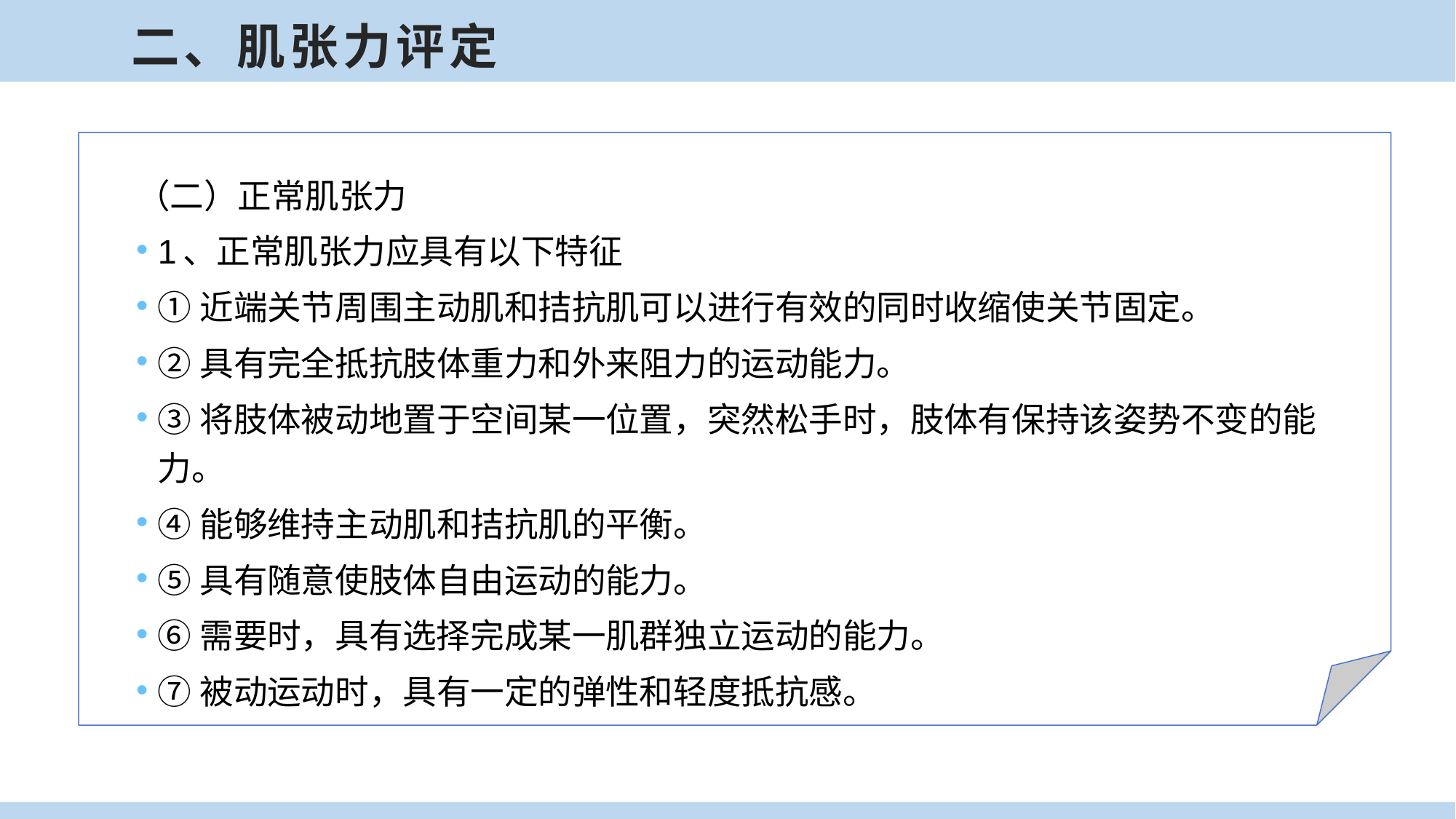

二、肌张力评定

（二）正常肌张力
1、正常肌张力应具有以下特征
①近端关节周围主动肌和拮抗肌可以进行有效的同时收缩使关节固定。
②具有完全抵抗肢体重力和外来阻力的运动能力。
③将肢体被动地置于空间某一位置，突然松手时，肢体有保持该姿势不变的能力。
④能够维持主动肌和拮抗肌的平衡。
⑤具有随意使肢体自由运动的能力。
⑥需要时，具有选择完成某一肌群独立运动的能力。
⑦被动运动时，具有一定的弹性和轻度抵抗感。